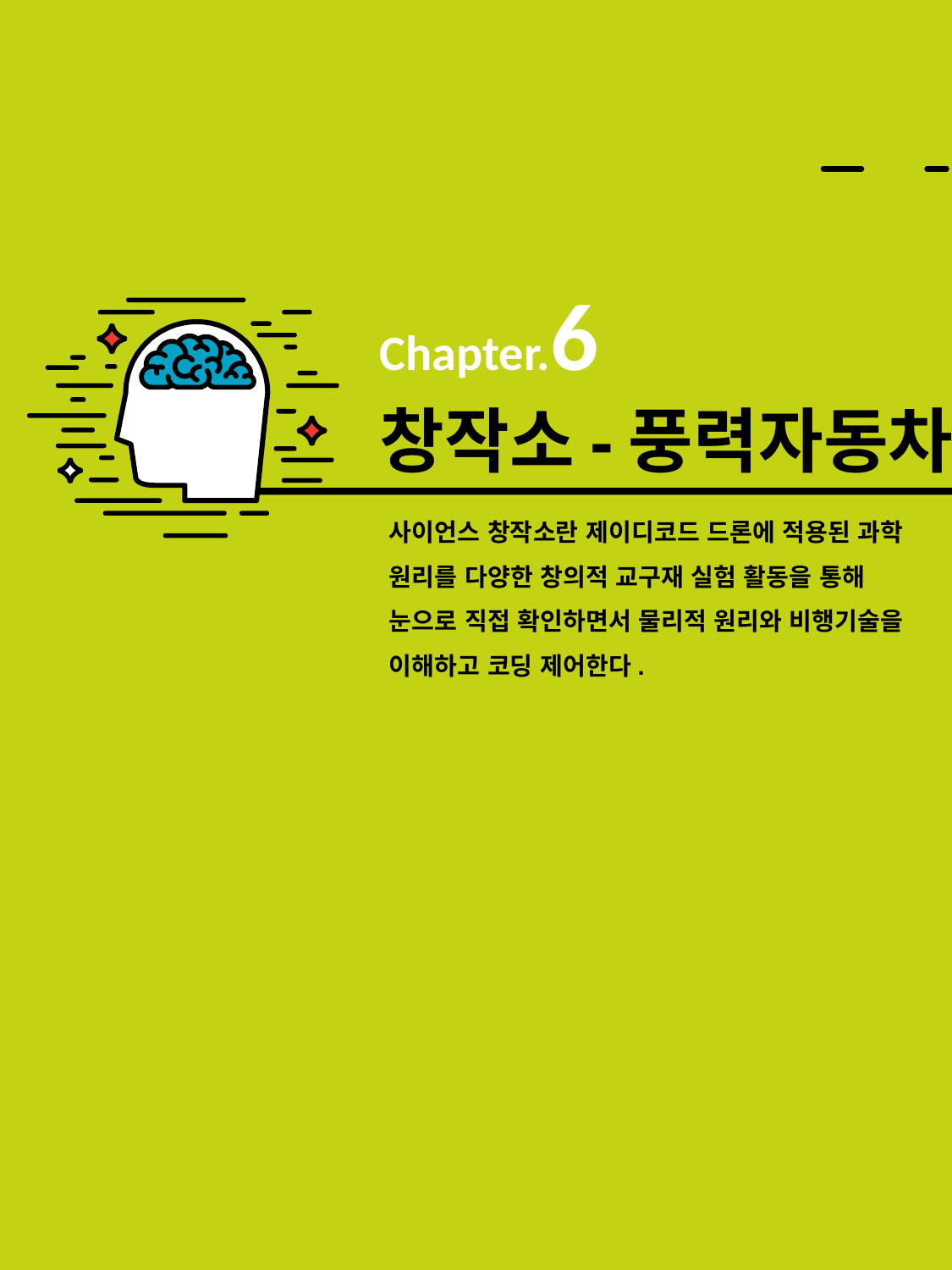

Chapter.6
# 창작소-풍력자동차
사이언스 창작소란 제이디코드 드론에 적용된 과학 원리를 다양한 창의적 교구재 실험 활동을 통해 눈으로 직접 확인하면서 물리적 원리와 비행기술을 이해하고 코딩 제어한다.